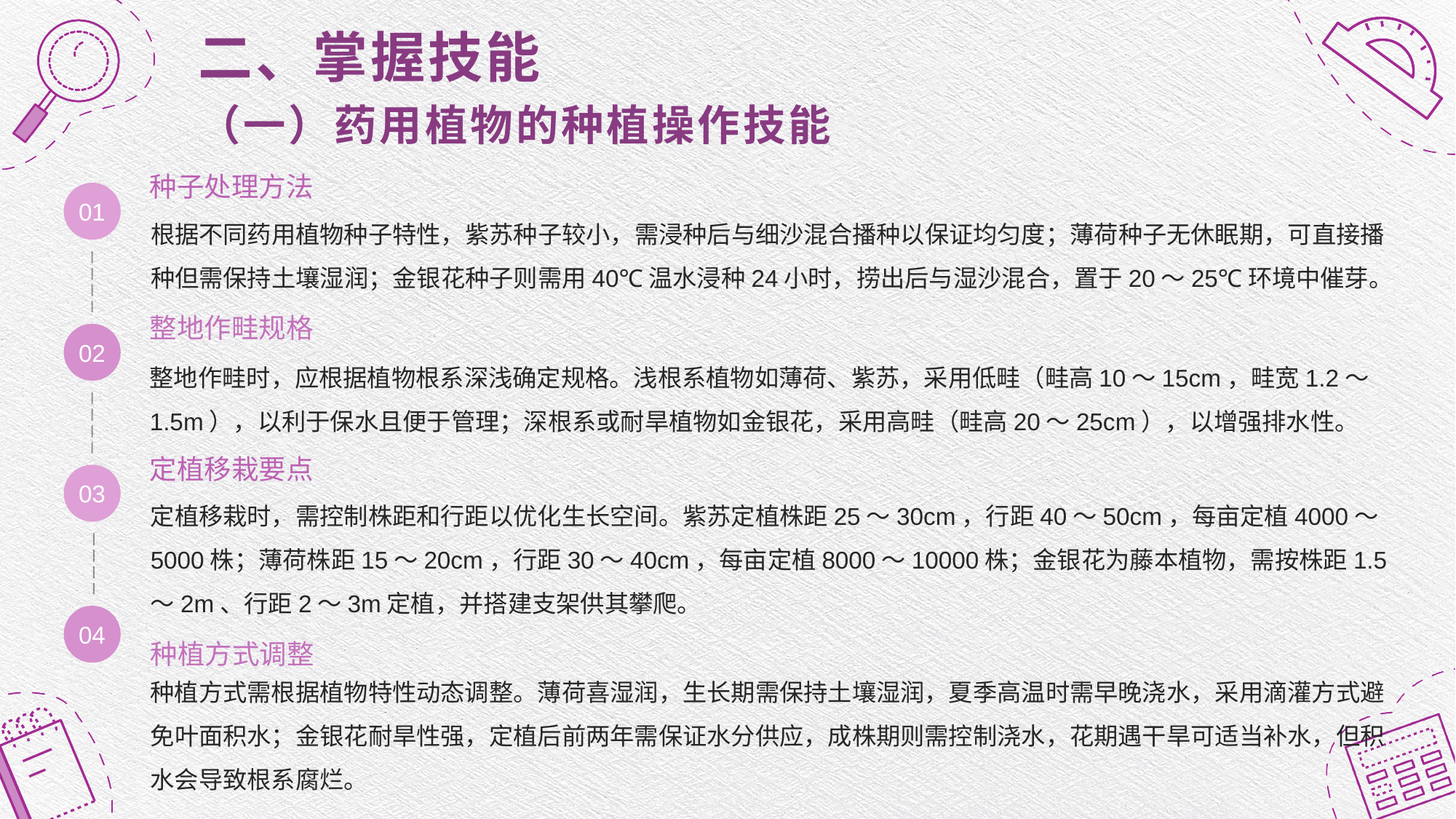

# 二、掌握技能 （一）药用植物的种植操作技能

种子处理方法
01
根据不同药用植物种子特性，紫苏种子较小，需浸种后与细沙混合播种以保证均匀度；薄荷种子无休眠期，可直接播种但需保持土壤湿润；金银花种子则需用40℃温水浸种24小时，捞出后与湿沙混合，置于20～25℃环境中催芽。
整地作畦规格
02
整地作畦时，应根据植物根系深浅确定规格。浅根系植物如薄荷、紫苏，采用低畦（畦高10～15cm，畦宽1.2～1.5m），以利于保水且便于管理；深根系或耐旱植物如金银花，采用高畦（畦高20～25cm），以增强排水性。
定植移栽要点
03
定植移栽时，需控制株距和行距以优化生长空间。紫苏定植株距25～30cm，行距40～50cm，每亩定植4000～5000株；薄荷株距15～20cm，行距30～40cm，每亩定植8000～10000株；金银花为藤本植物，需按株距1.5～2m、行距2～3m定植，并搭建支架供其攀爬。
04
种植方式调整
种植方式需根据植物特性动态调整。薄荷喜湿润，生长期需保持土壤湿润，夏季高温时需早晚浇水，采用滴灌方式避免叶面积水；金银花耐旱性强，定植后前两年需保证水分供应，成株期则需控制浇水，花期遇干旱可适当补水，但积水会导致根系腐烂。